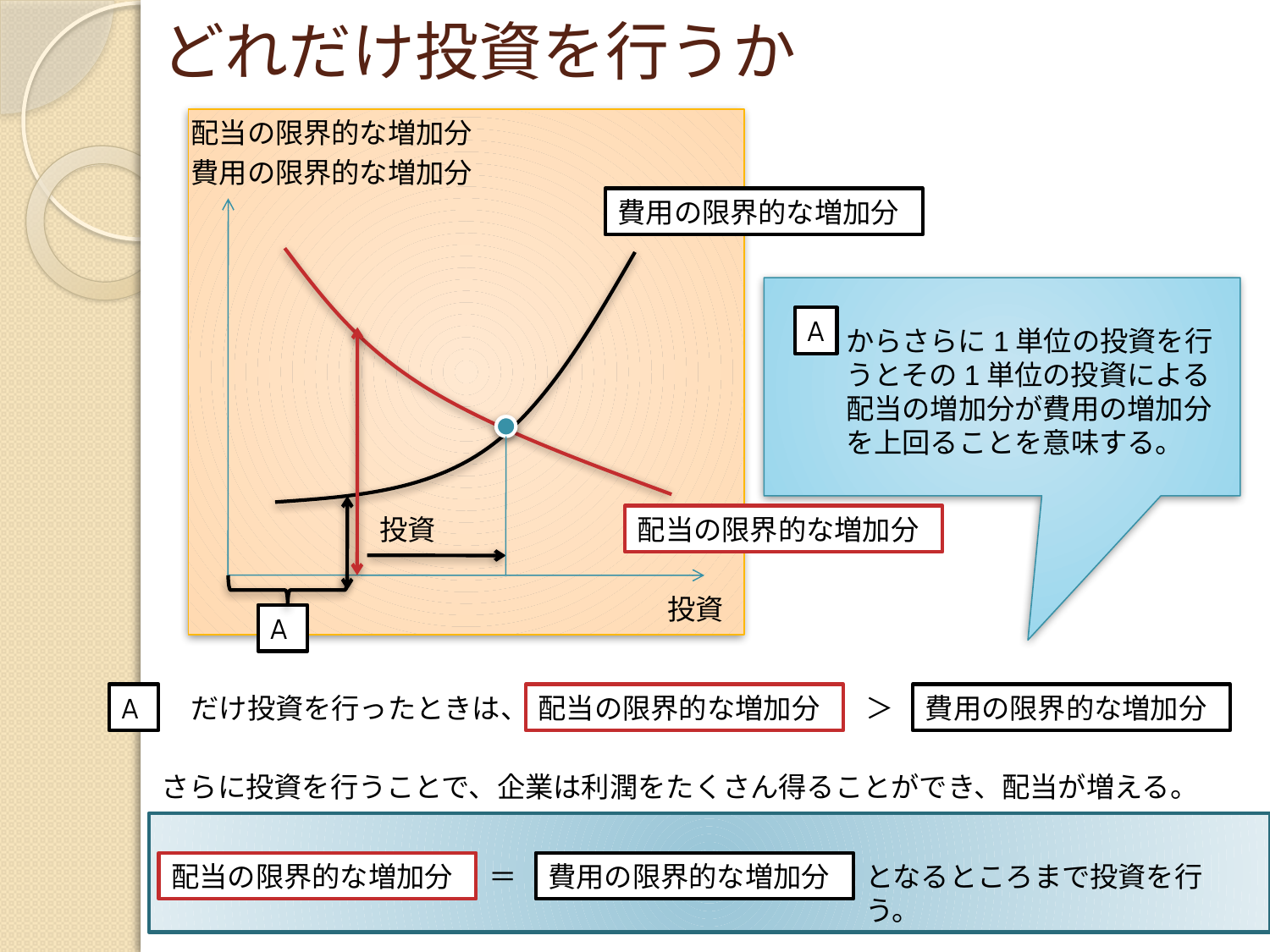

# どれだけ投資を行うか

配当の限界的な増加分
費用の限界的な増加分
費用の限界的な増加分

A
からさらに1単位の投資を行うとその1単位の投資による配当の増加分が費用の増加分を上回ることを意味する。

投資
配当の限界的な増加分

投資
A
A
だけ投資を行ったときは、
配当の限界的な増加分
＞
費用の限界的な増加分
さらに投資を行うことで、企業は利潤をたくさん得ることができ、配当が増える。

配当の限界的な増加分
＝
費用の限界的な増加分
となるところまで投資を行う。